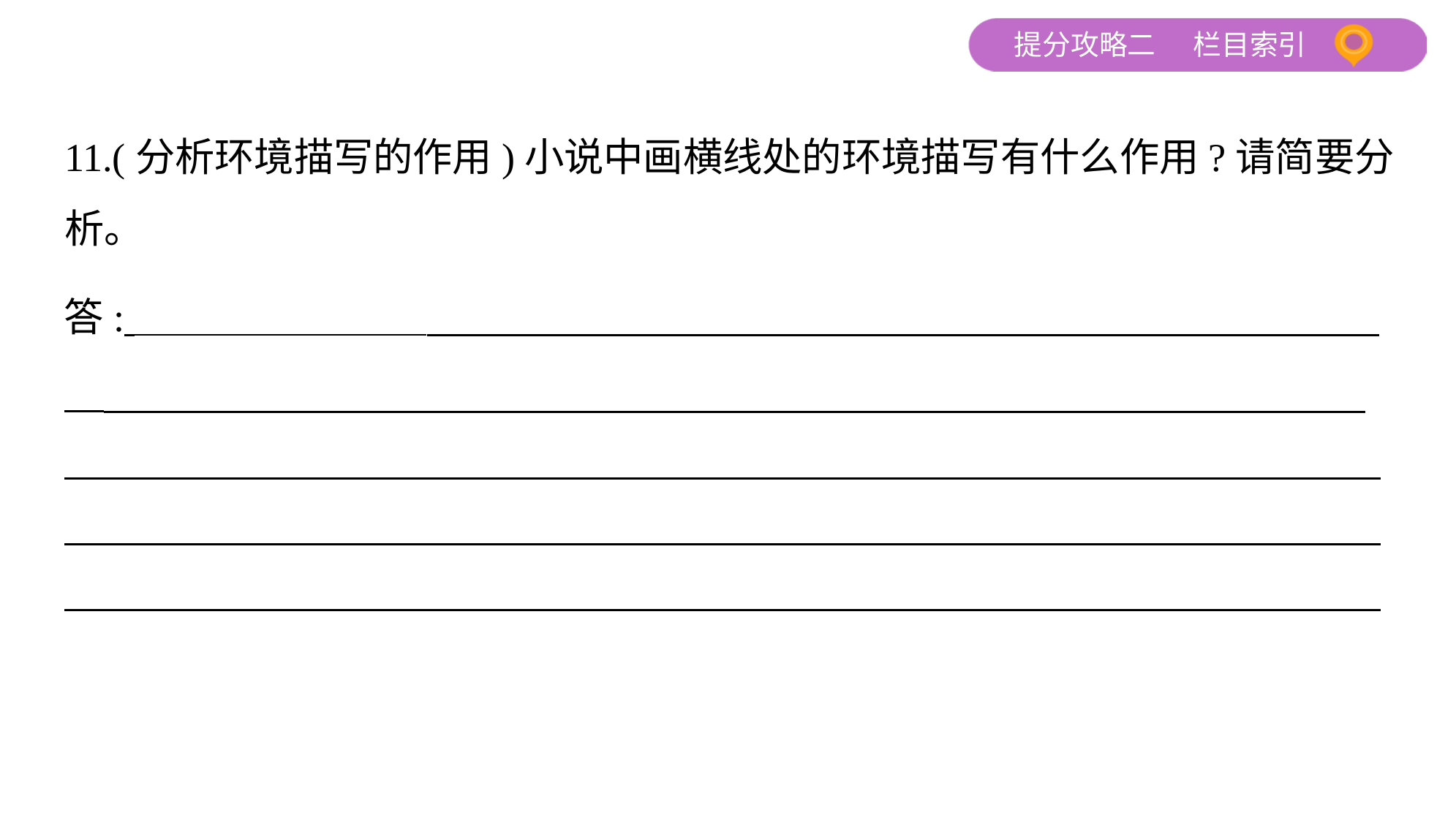

11.(分析环境描写的作用)小说中画横线处的环境描写有什么作用?请简要分
析。
答: